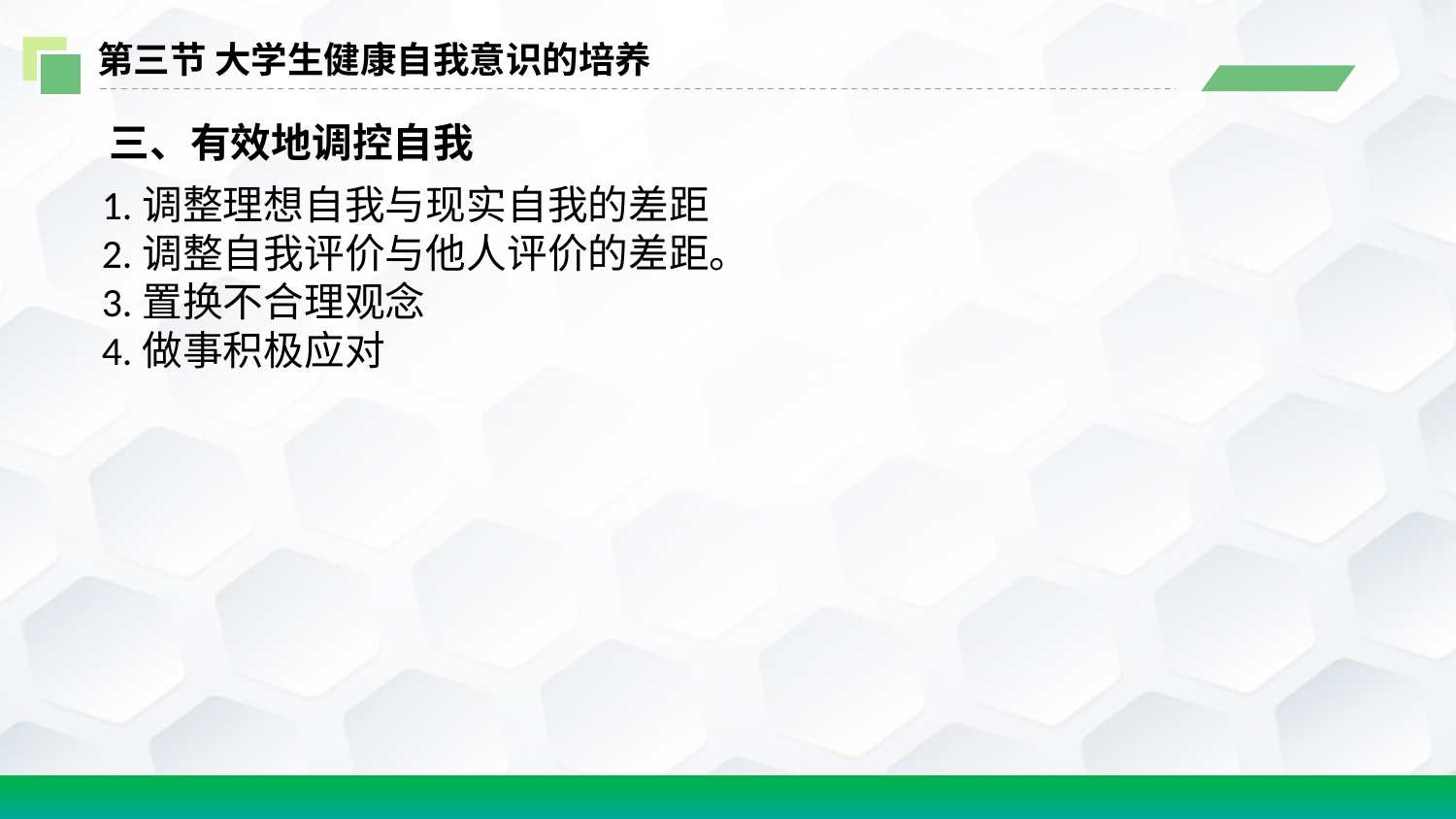

第三节 大学生健康自我意识的培养
 三、有效地调控自我
1.调整理想自我与现实自我的差距
2.调整自我评价与他人评价的差距。
3.置换不合理观念
4.做事积极应对